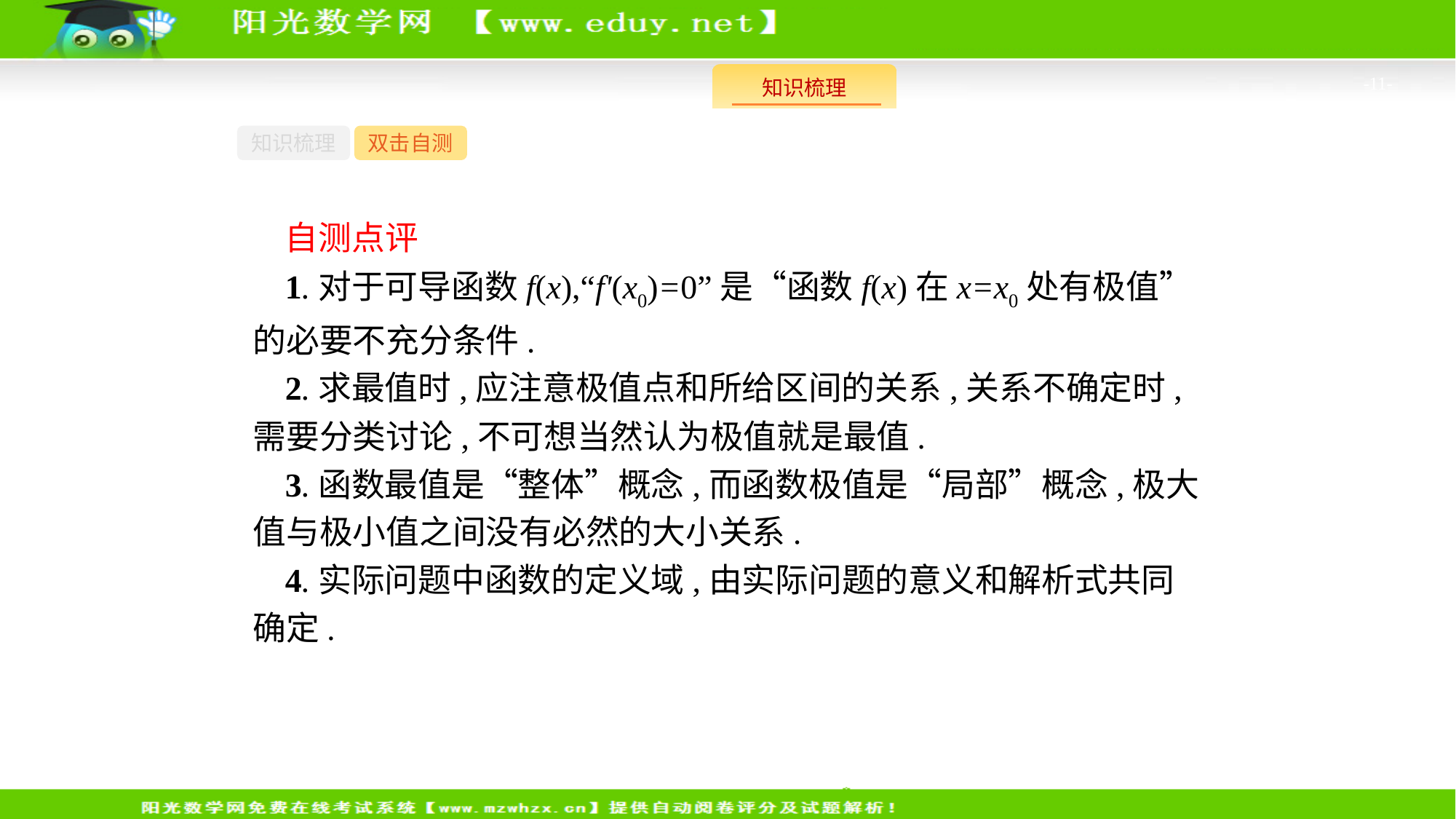

-11-
知识梳理
双击自测
自测点评
1.对于可导函数f(x),“f'(x0)=0”是“函数f(x)在x=x0处有极值”的必要不充分条件.
2.求最值时,应注意极值点和所给区间的关系,关系不确定时,需要分类讨论,不可想当然认为极值就是最值.
3.函数最值是“整体”概念,而函数极值是“局部”概念,极大值与极小值之间没有必然的大小关系.
4.实际问题中函数的定义域,由实际问题的意义和解析式共同确定.